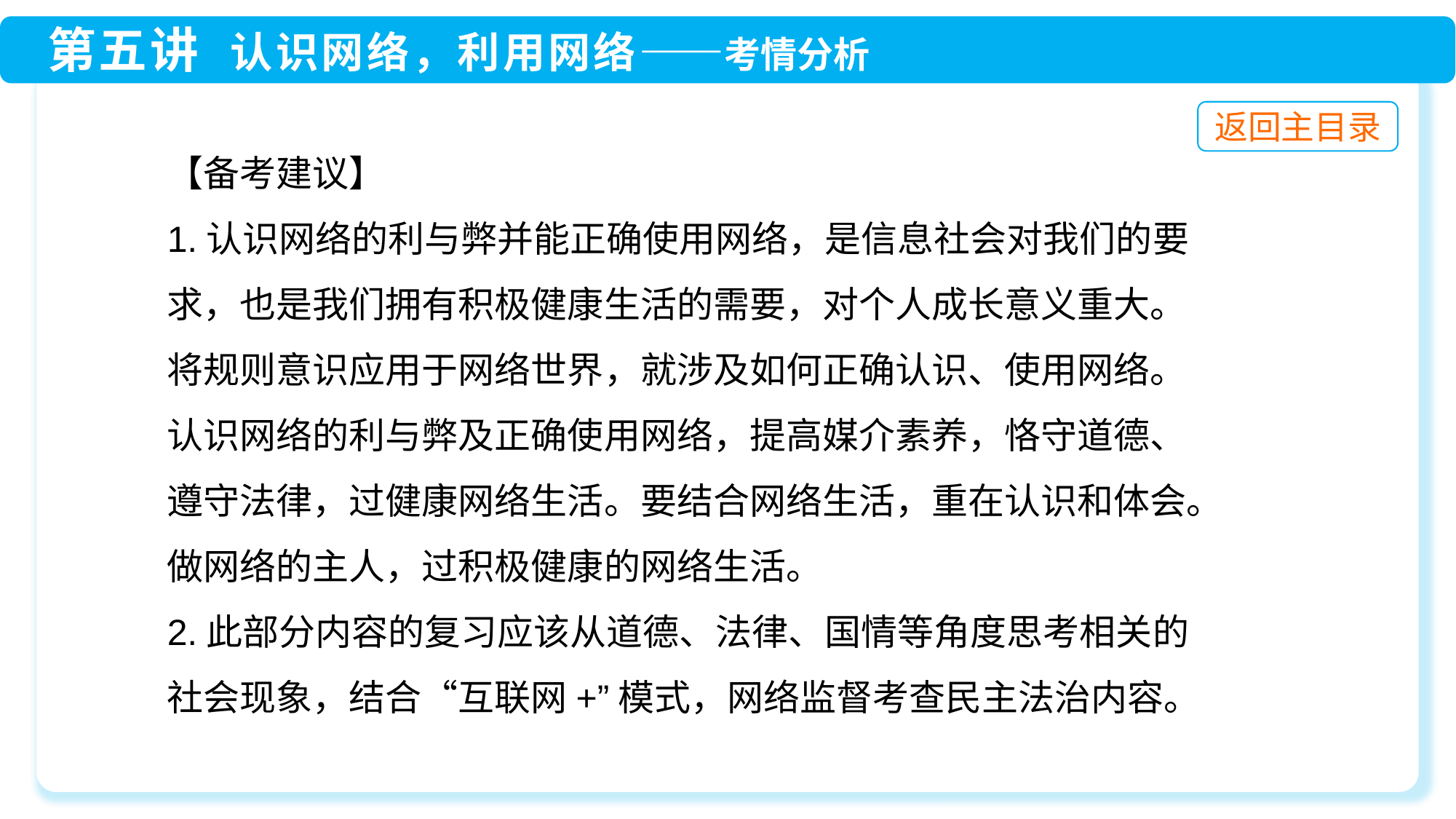

【备考建议】
1.认识网络的利与弊并能正确使用网络，是信息社会对我们的要求，也是我们拥有积极健康生活的需要，对个人成长意义重大。将规则意识应用于网络世界，就涉及如何正确认识、使用网络。认识网络的利与弊及正确使用网络，提高媒介素养，恪守道德、遵守法律，过健康网络生活。要结合网络生活，重在认识和体会。做网络的主人，过积极健康的网络生活。
2.此部分内容的复习应该从道德、法律、国情等角度思考相关的社会现象，结合“互联网+”模式，网络监督考查民主法治内容。